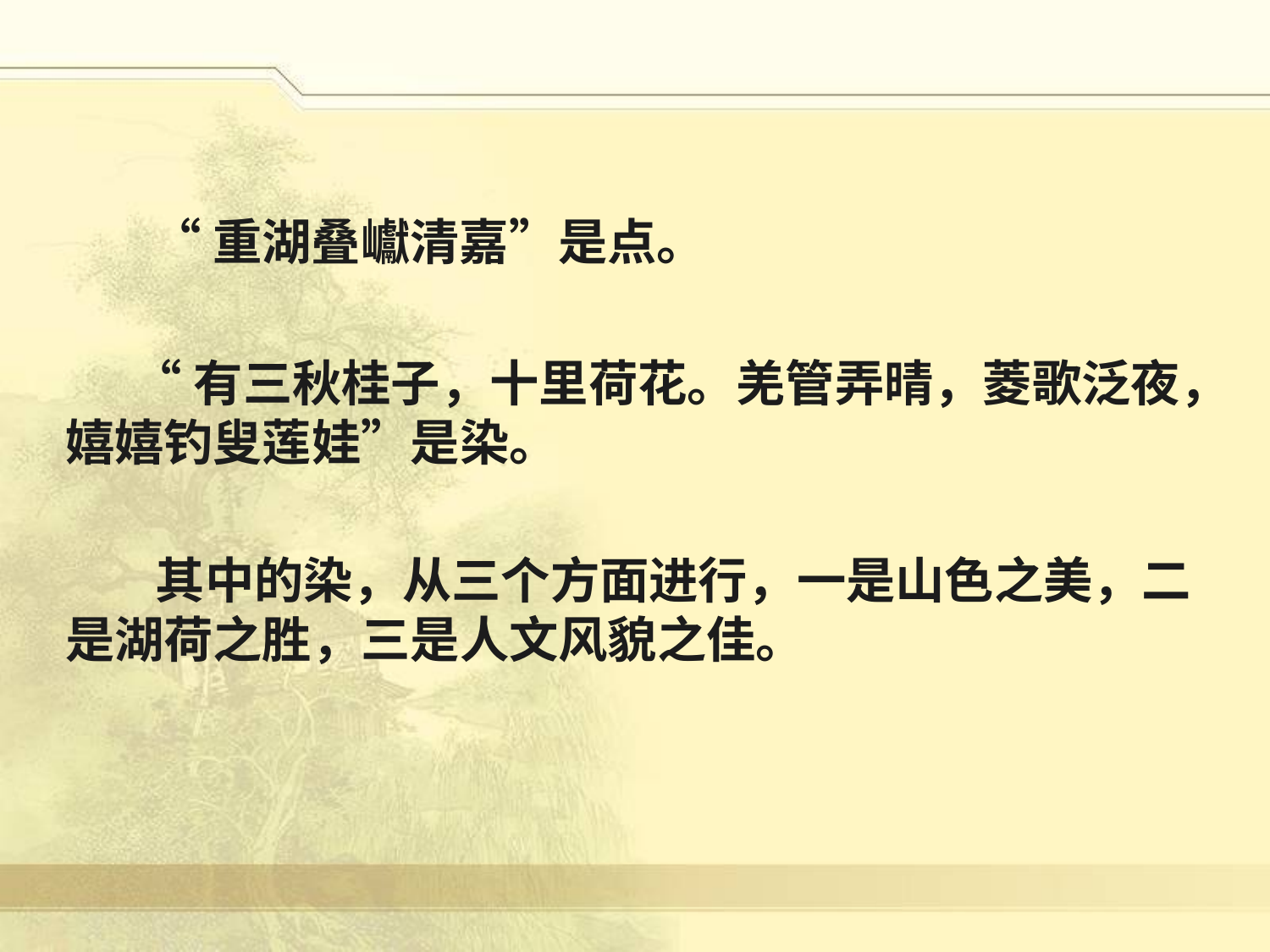

“重湖叠巘清嘉”是点。

      “有三秋桂子，十里荷花。羌管弄晴，菱歌泛夜，嬉嬉钓叟莲娃”是染。

       其中的染，从三个方面进行，一是山色之美，二是湖荷之胜，三是人文风貌之佳。